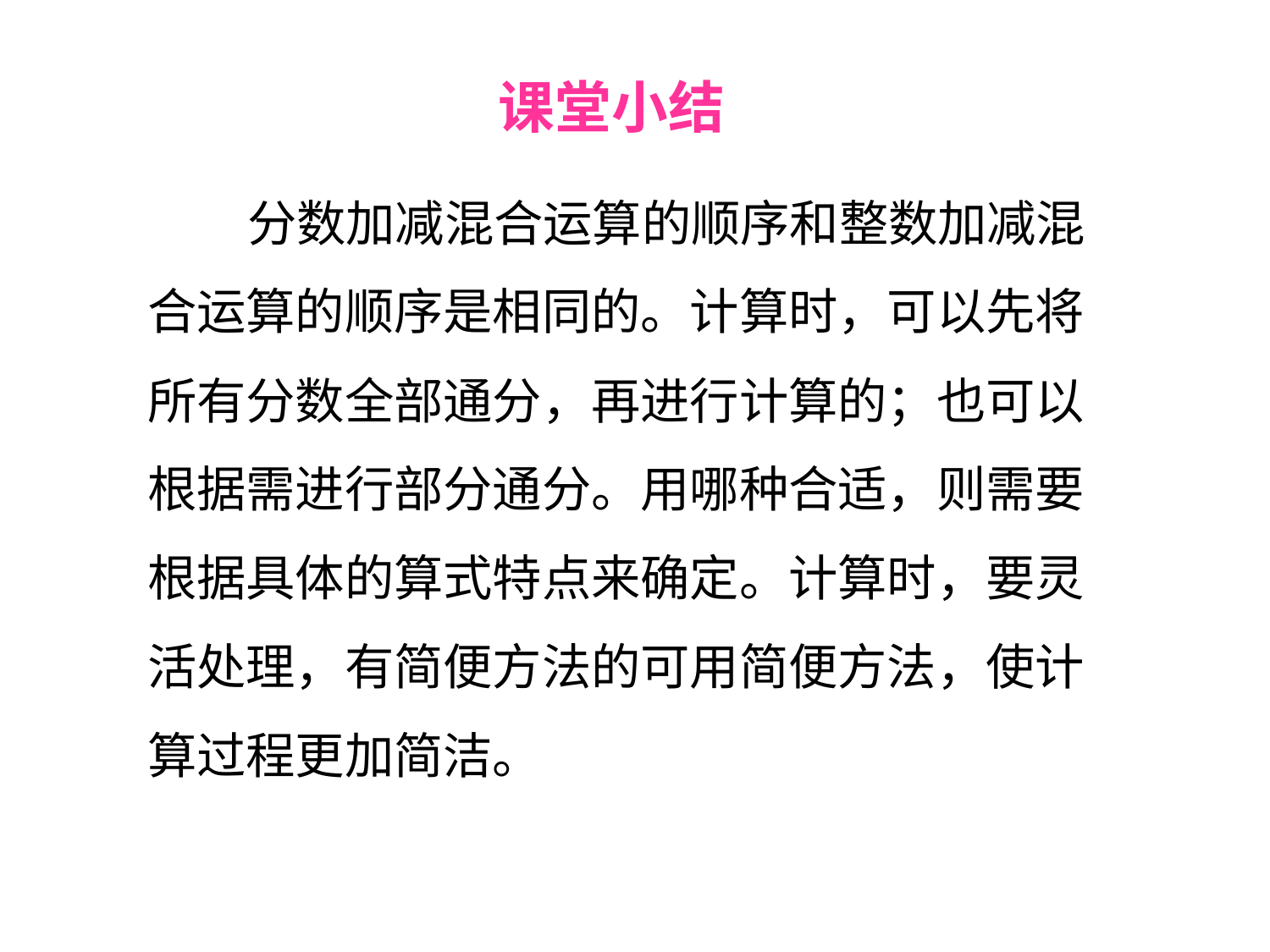

课堂小结
        分数加减混合运算的顺序和整数加减混合运算的顺序是相同的。计算时，可以先将所有分数全部通分，再进行计算的；也可以根据需进行部分通分。用哪种合适，则需要根据具体的算式特点来确定。计算时，要灵活处理，有简便方法的可用简便方法，使计算过程更加简洁。